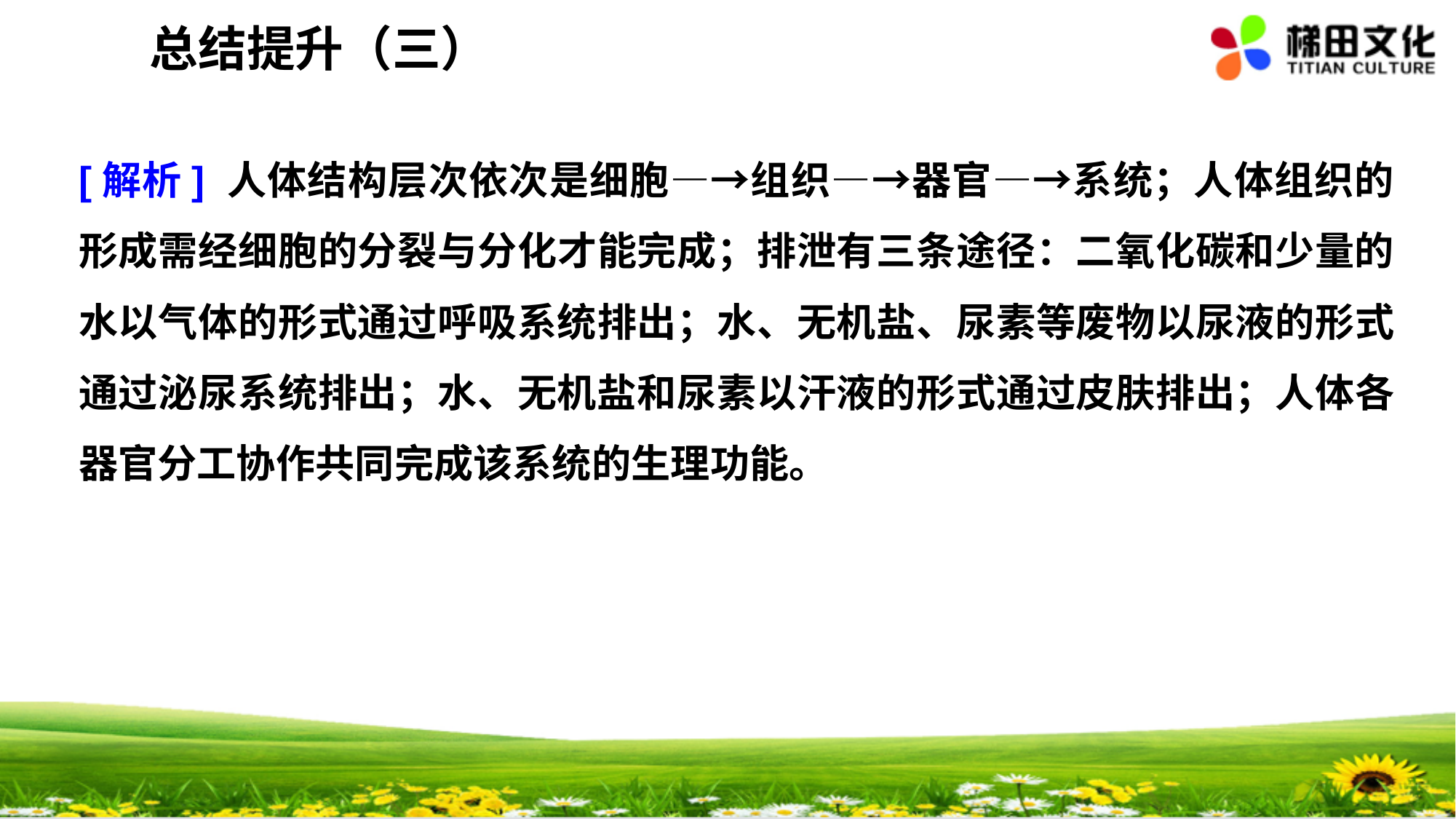

总结提升（三）
[解析] 人体结构层次依次是细胞―→组织―→器官―→系统；人体组织的形成需经细胞的分裂与分化才能完成；排泄有三条途径：二氧化碳和少量的水以气体的形式通过呼吸系统排出；水、无机盐、尿素等废物以尿液的形式通过泌尿系统排出；水、无机盐和尿素以汗液的形式通过皮肤排出；人体各器官分工协作共同完成该系统的生理功能。